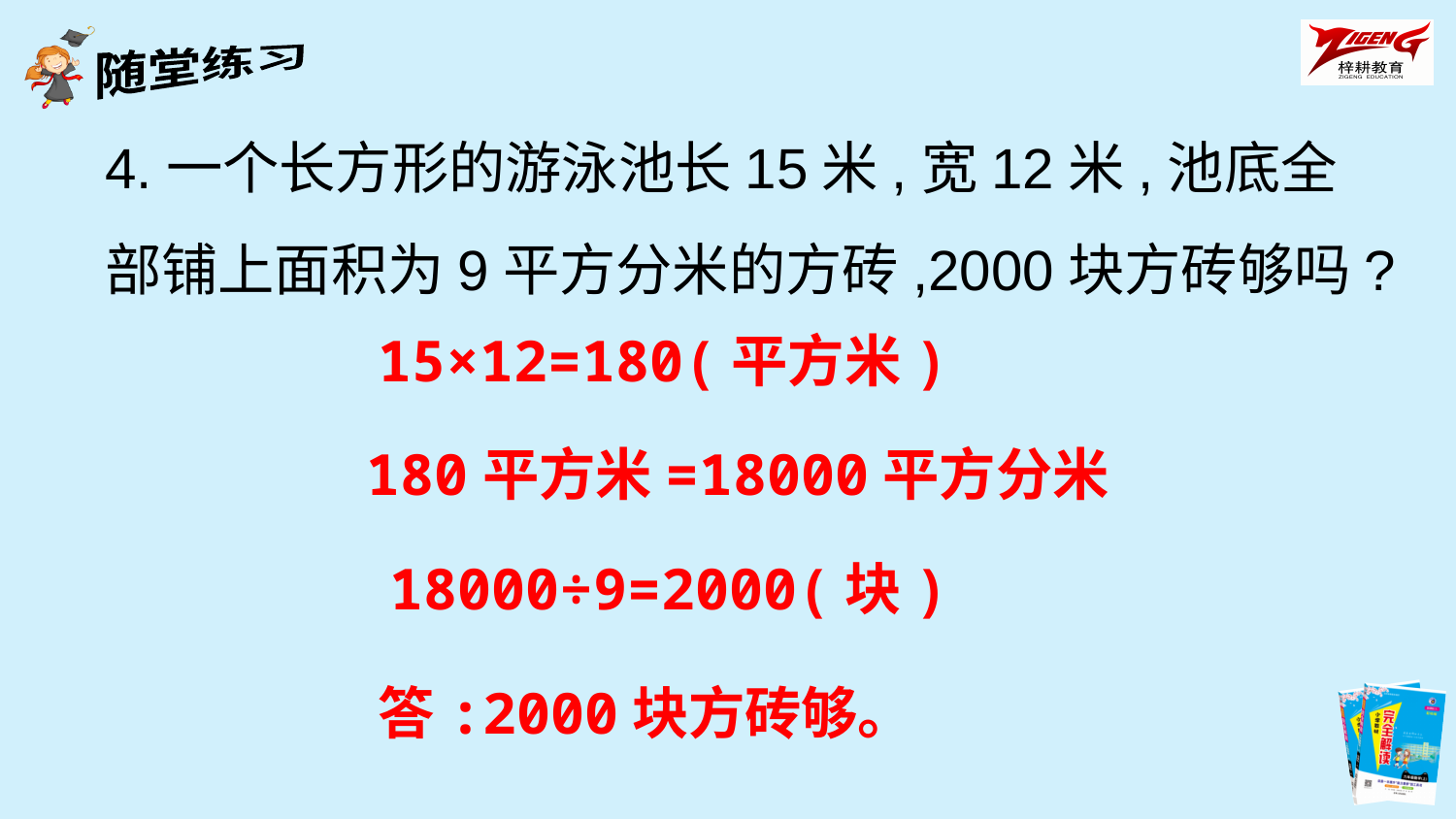

4.一个长方形的游泳池长15米,宽12米,池底全部铺上面积为9平方分米的方砖,2000块方砖够吗?
15×12=180(平方米)
180平方米=18000平方分米
18000÷9=2000(块)
答:2000块方砖够。